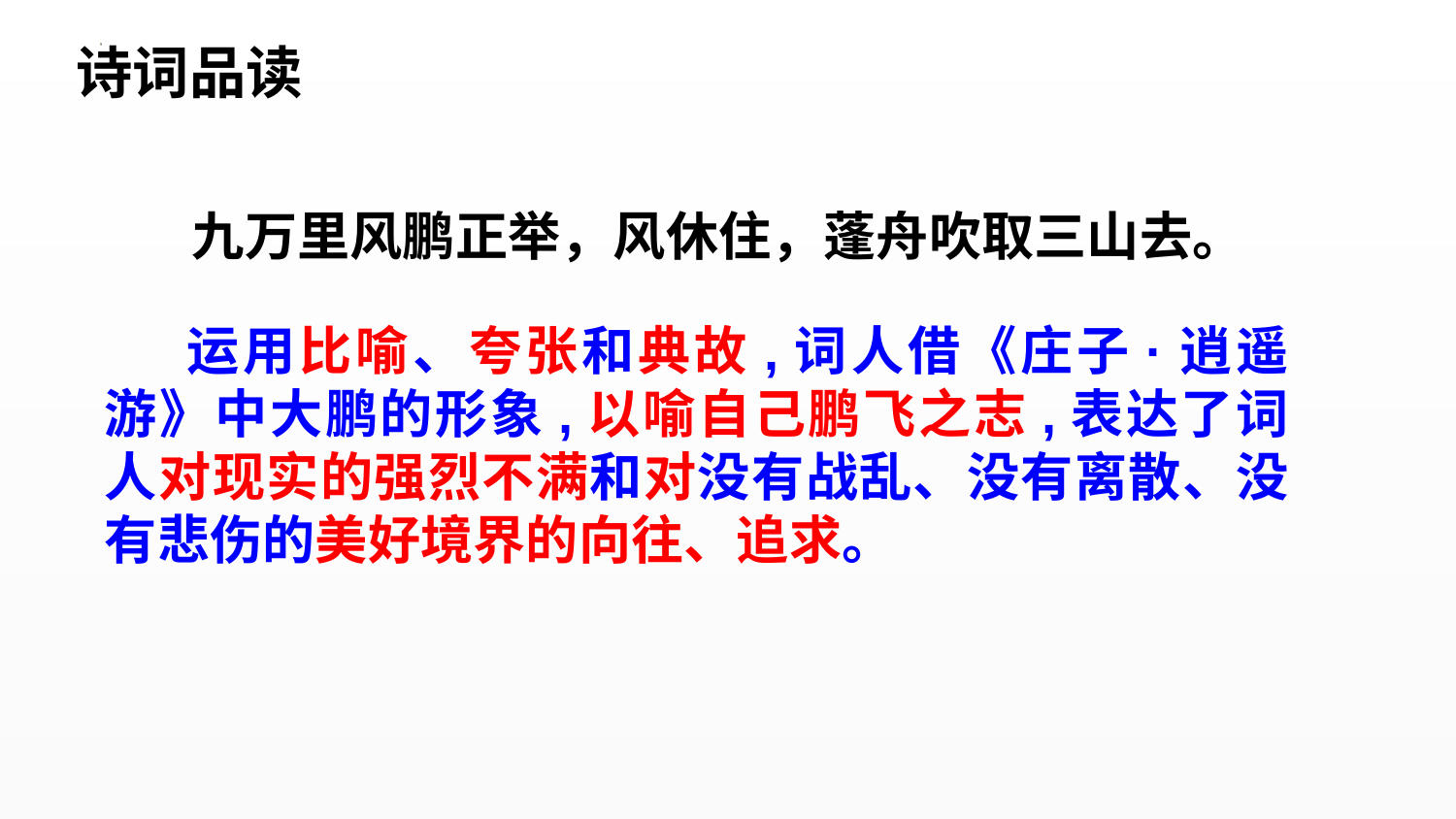

诗词品读
九万里风鹏正举，风休住，蓬舟吹取三山去。
    运用比喻、夸张和典故,词人借《庄子·逍遥游》中大鹏的形象,以喻自己鹏飞之志,表达了词人对现实的强烈不满和对没有战乱、没有离散、没有悲伤的美好境界的向往、追求。